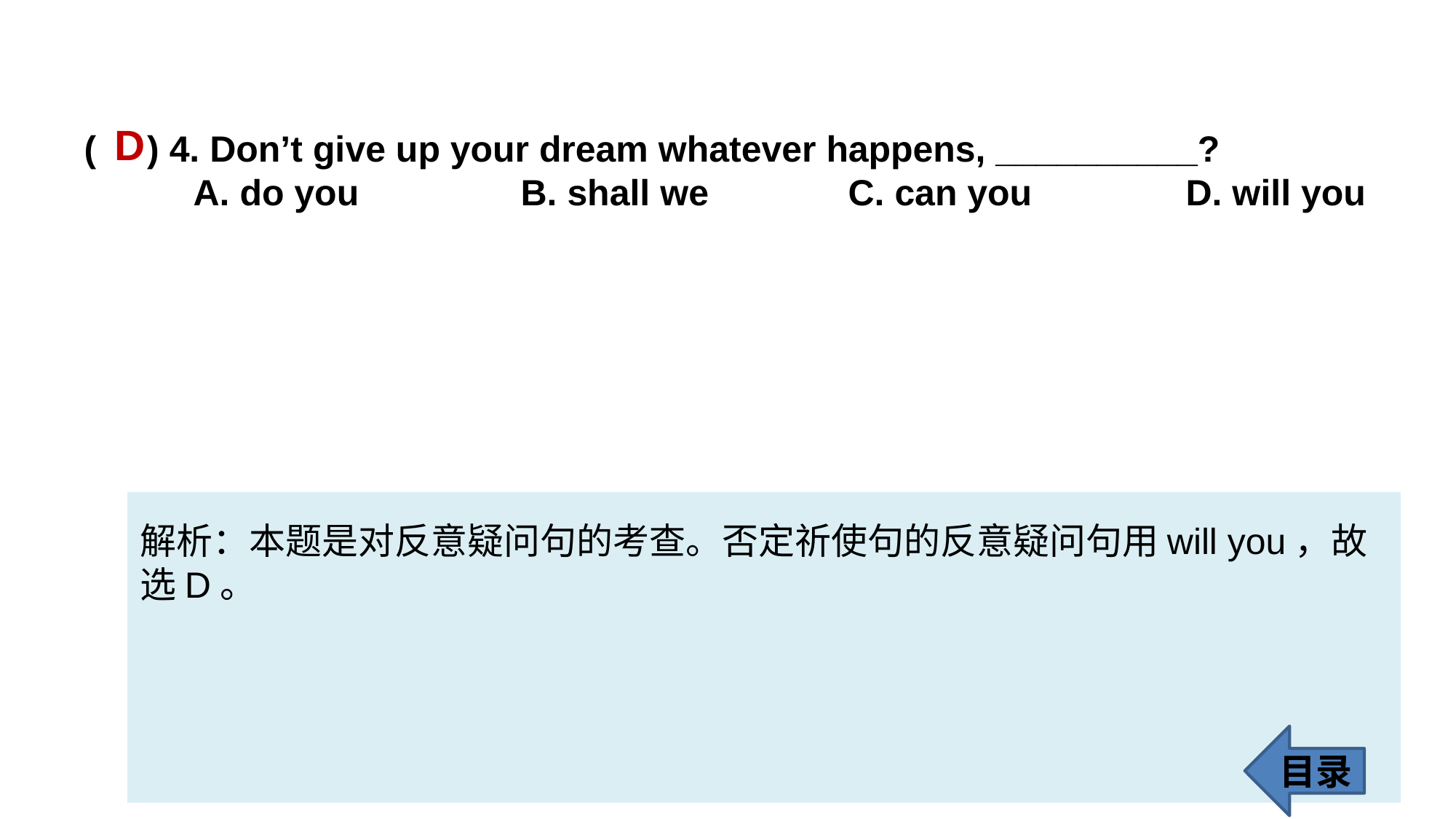

D
(     ) 4. Don’t give up your dream whatever happens, __________?
	A. do you 		B. shall we 		C. can you		 D. will you

解析：本题是对反意疑问句的考查。否定祈使句的反意疑问句用will you，故
选D。
目录
63